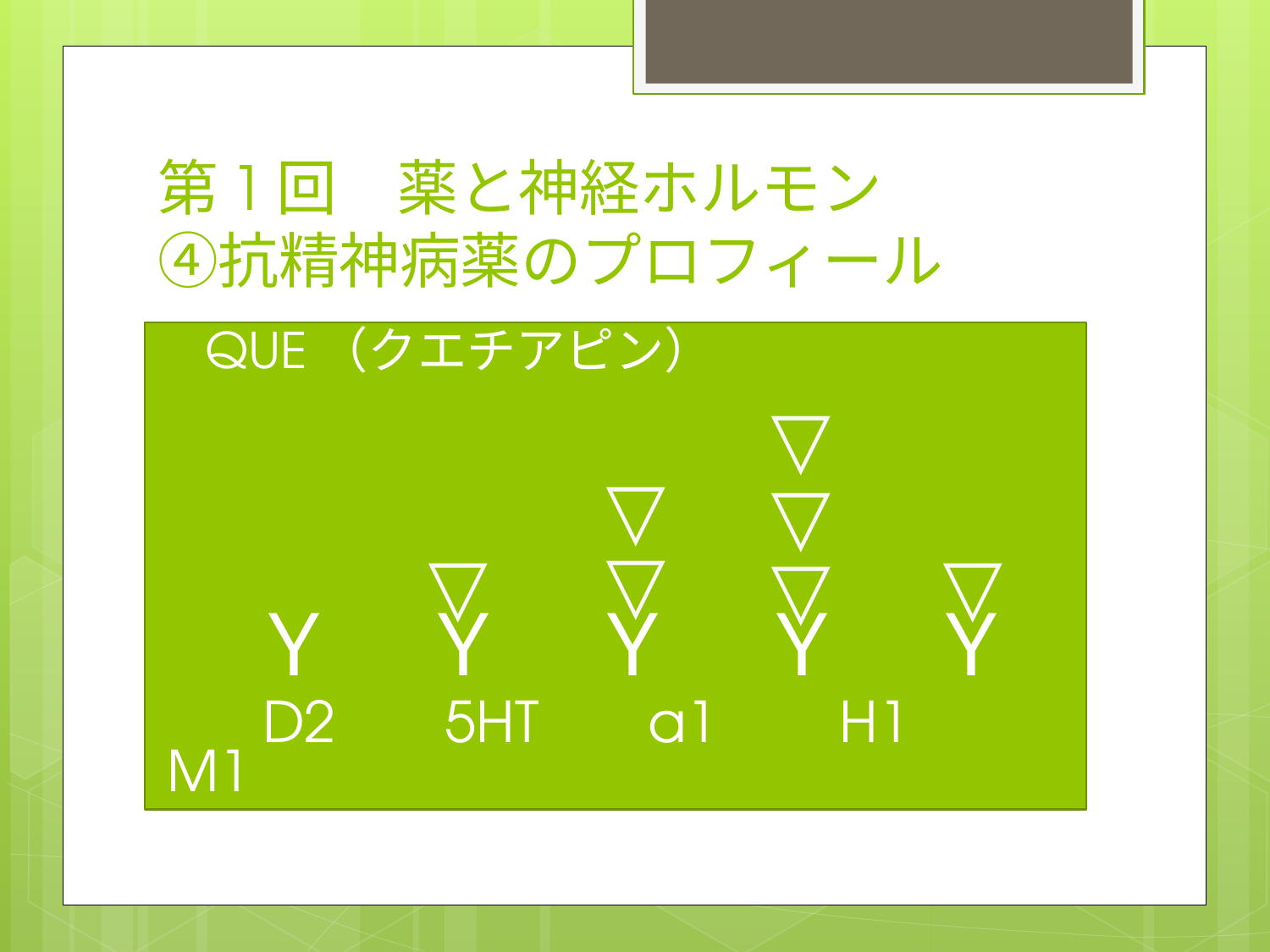

# 第1回　薬と神経ホルモン ④抗精神病薬のプロフィール
QUE（クエチアピン）

　Ｙ　Ｙ　Ｙ　Ｙ　Ｙ
　  D2　  5HT　  a1　   H1　  M1

△
△

△
△

△
△
△